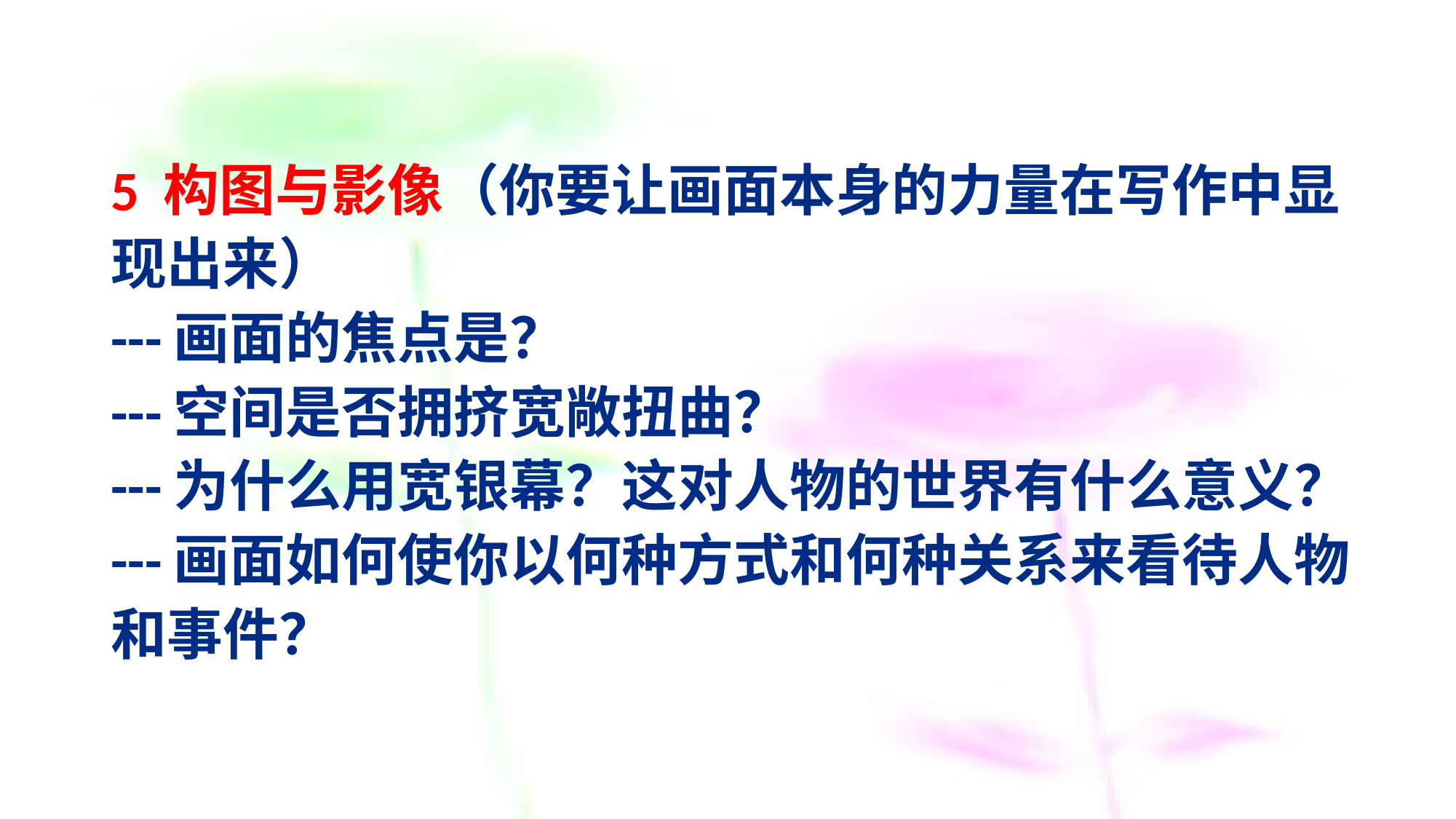

# 5 构图与影像（你要让画面本身的力量在写作中显现出来） ---画面的焦点是？ ---空间是否拥挤宽敞扭曲？ ---为什么用宽银幕？这对人物的世界有什么意义？ ---画面如何使你以何种方式和何种关系来看待人物和事件？